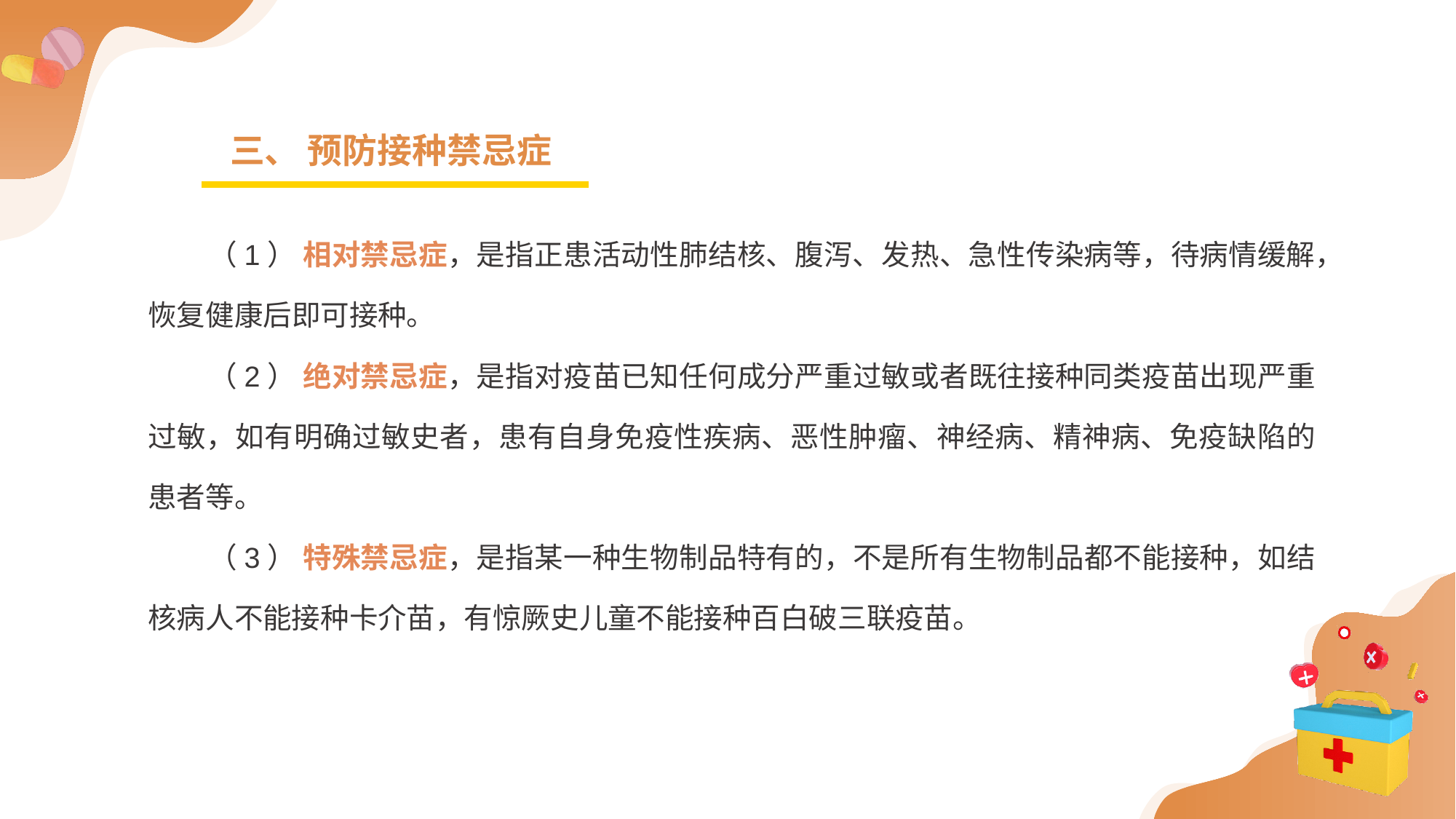

三、 预防接种禁忌症
（1） 相对禁忌症，是指正患活动性肺结核、腹泻、发热、急性传染病等，待病情缓解，恢复健康后即可接种。
（2） 绝对禁忌症，是指对疫苗已知任何成分严重过敏或者既往接种同类疫苗出现严重过敏，如有明确过敏史者，患有自身免疫性疾病、恶性肿瘤、神经病、精神病、免疫缺陷的患者等。
（3） 特殊禁忌症，是指某一种生物制品特有的，不是所有生物制品都不能接种，如结核病人不能接种卡介苗，有惊厥史儿童不能接种百白破三联疫苗。